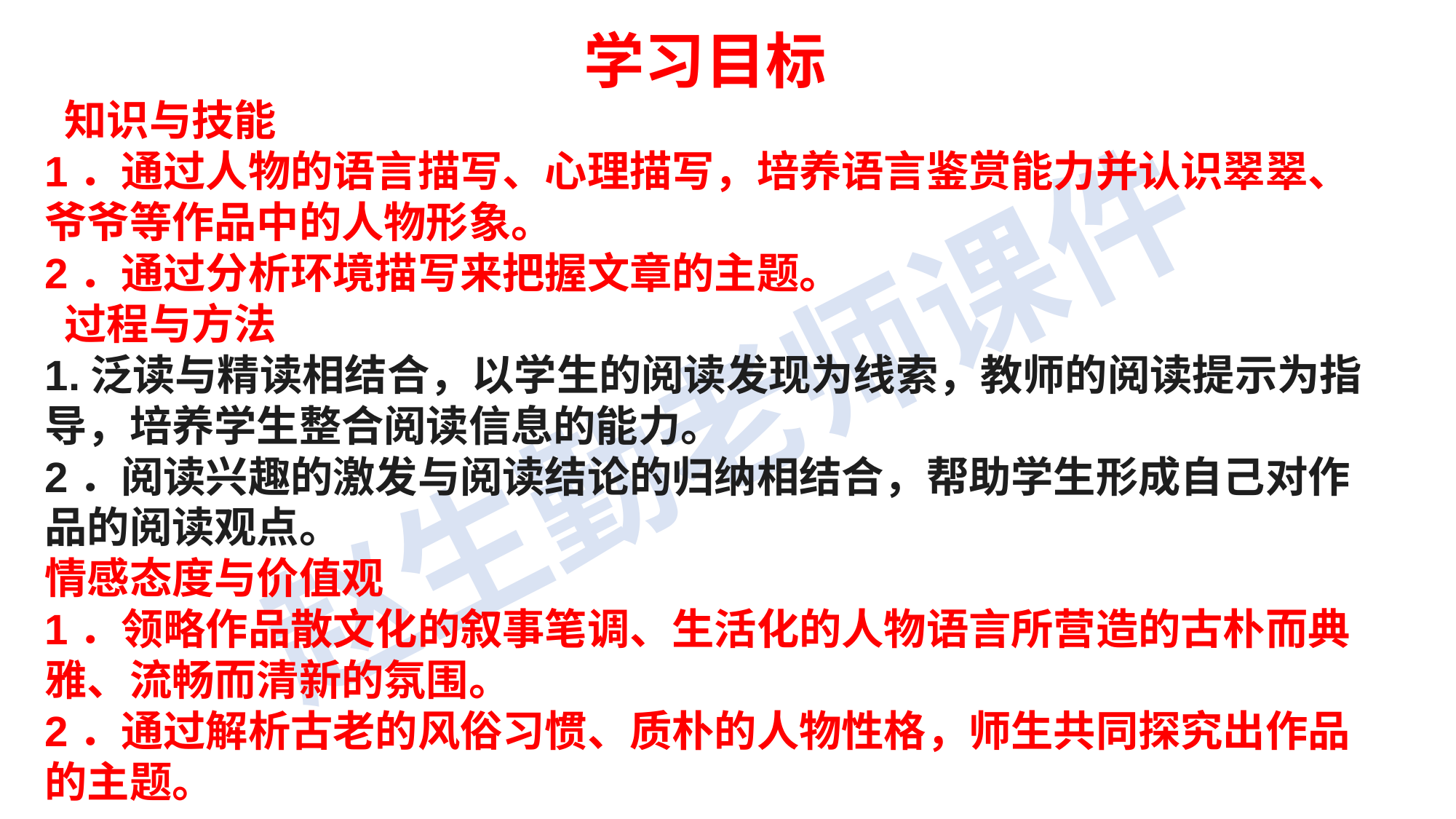

学习目标
 知识与技能 1．通过人物的语言描写、心理描写，培养语言鉴赏能力并认识翠翠、爷爷等作品中的人物形象。2．通过分析环境描写来把握文章的主题。 过程与方法
1.泛读与精读相结合，以学生的阅读发现为线索，教师的阅读提示为指导，培养学生整合阅读信息的能力。 2．阅读兴趣的激发与阅读结论的归纳相结合，帮助学生形成自己对作品的阅读观点。
情感态度与价值观 1．领略作品散文化的叙事笔调、生活化的人物语言所营造的古朴而典雅、流畅而清新的氛围。 2．通过解析古老的风俗习惯、质朴的人物性格，师生共同探究出作品的主题。